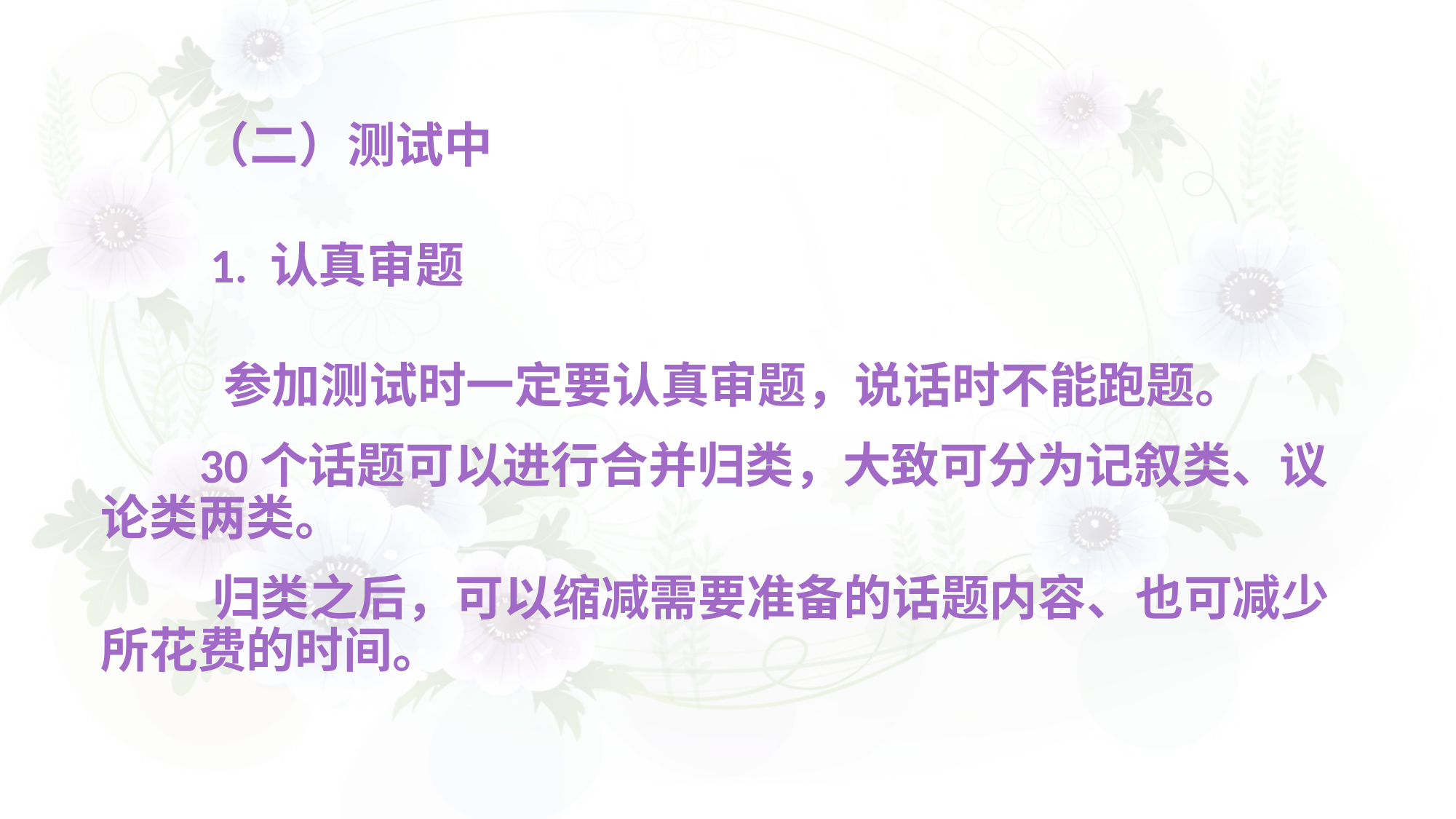

（二）测试中

          1. 认真审题

          参加测试时一定要认真审题，说话时不能跑题。
         30个话题可以进行合并归类，大致可分为记叙类、议论类两类。
         归类之后，可以缩减需要准备的话题内容、也可减少所花费的时间。